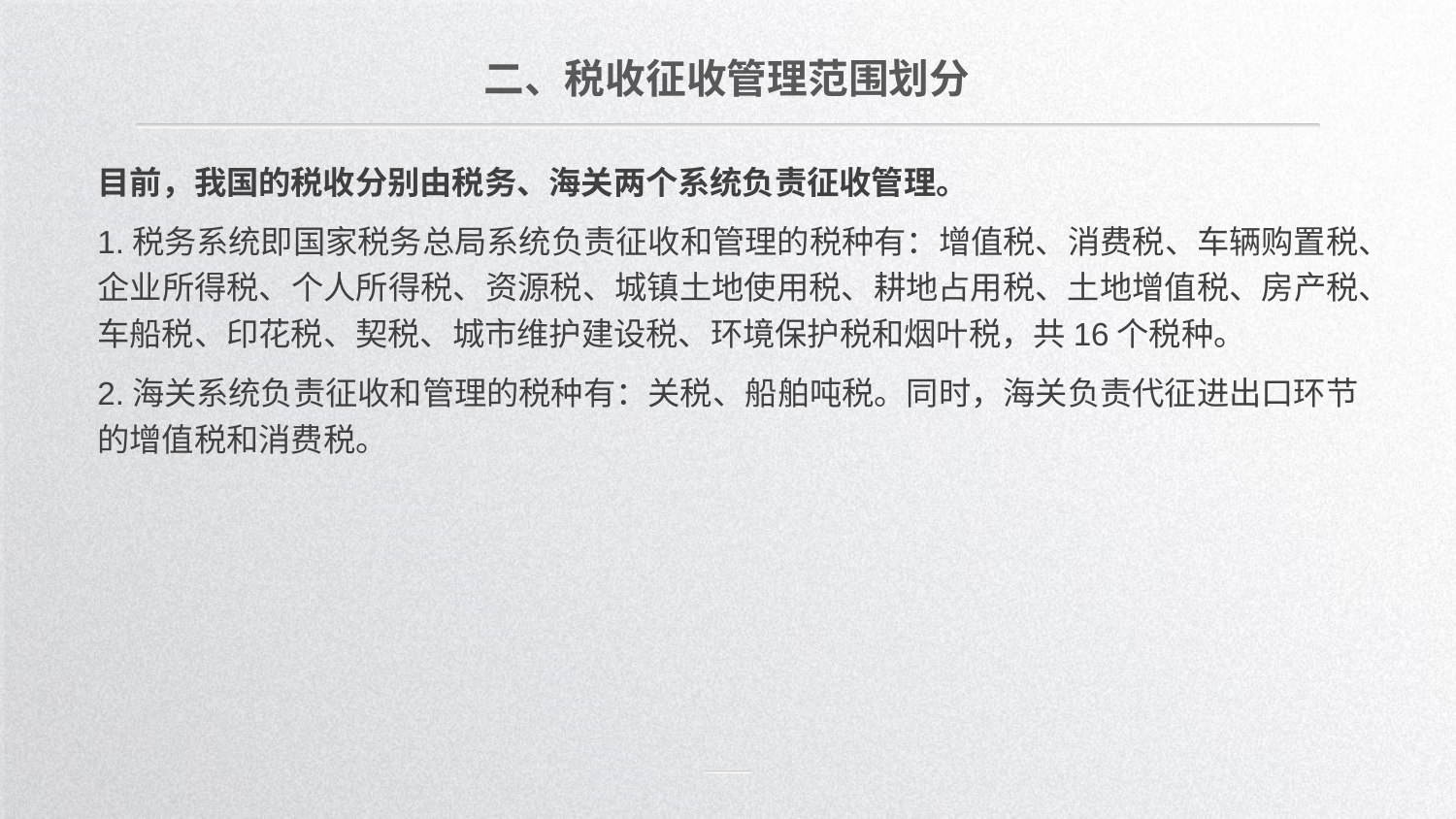

二、税收征收管理范围划分
目前，我国的税收分别由税务、海关两个系统负责征收管理。
1.税务系统即国家税务总局系统负责征收和管理的税种有：增值税、消费税、车辆购置税、企业所得税、个人所得税、资源税、城镇土地使用税、耕地占用税、土地增值税、房产税、车船税、印花税、契税、城市维护建设税、环境保护税和烟叶税，共16个税种。
2.海关系统负责征收和管理的税种有：关税、船舶吨税。同时，海关负责代征进出口环节的增值税和消费税。